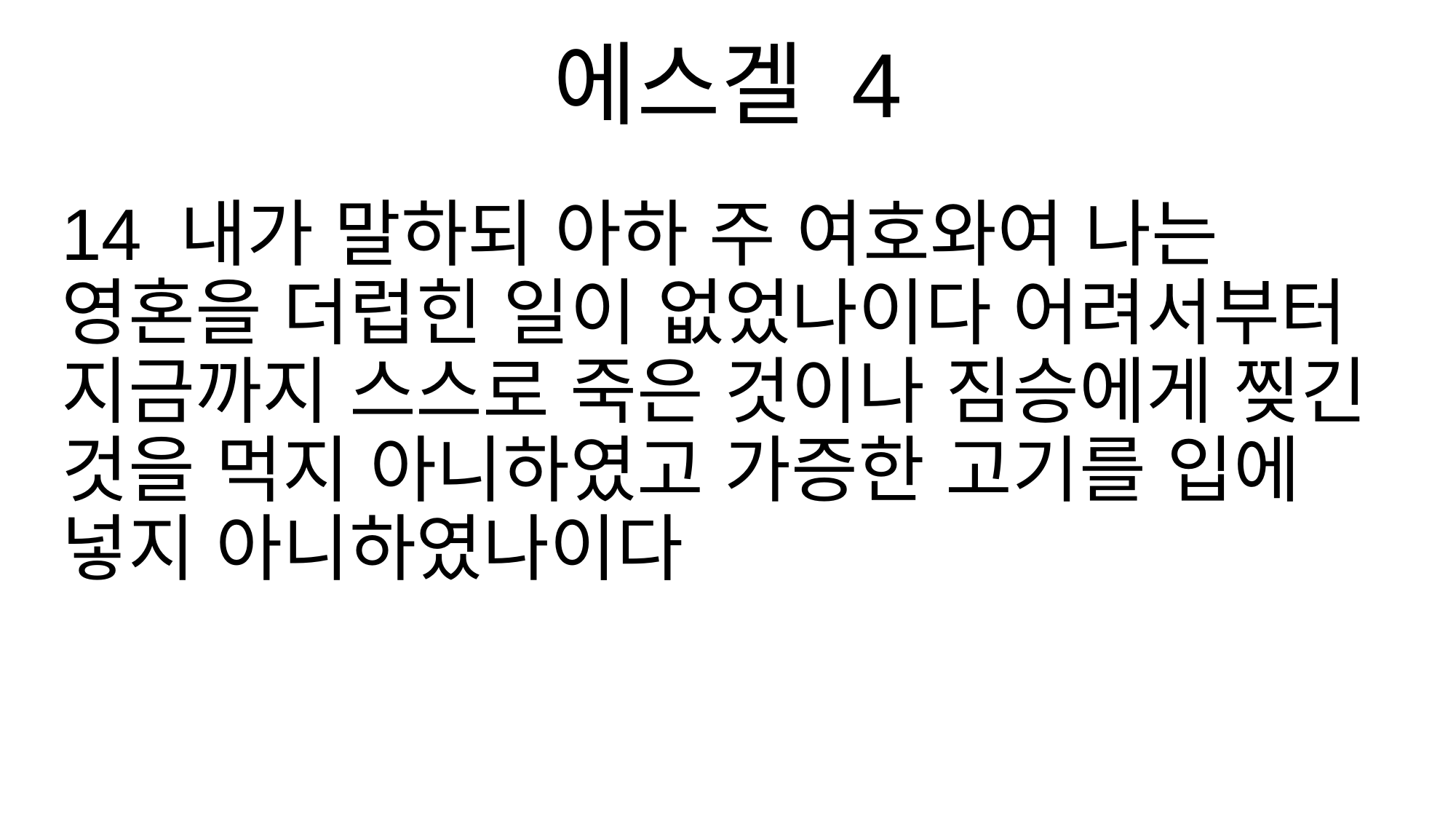

에스겔 4
14 내가 말하되 아하 주 여호와여 나는 영혼을 더럽힌 일이 없었나이다 어려서부터 지금까지 스스로 죽은 것이나 짐승에게 찢긴 것을 먹지 아니하였고 가증한 고기를 입에 넣지 아니하였나이다